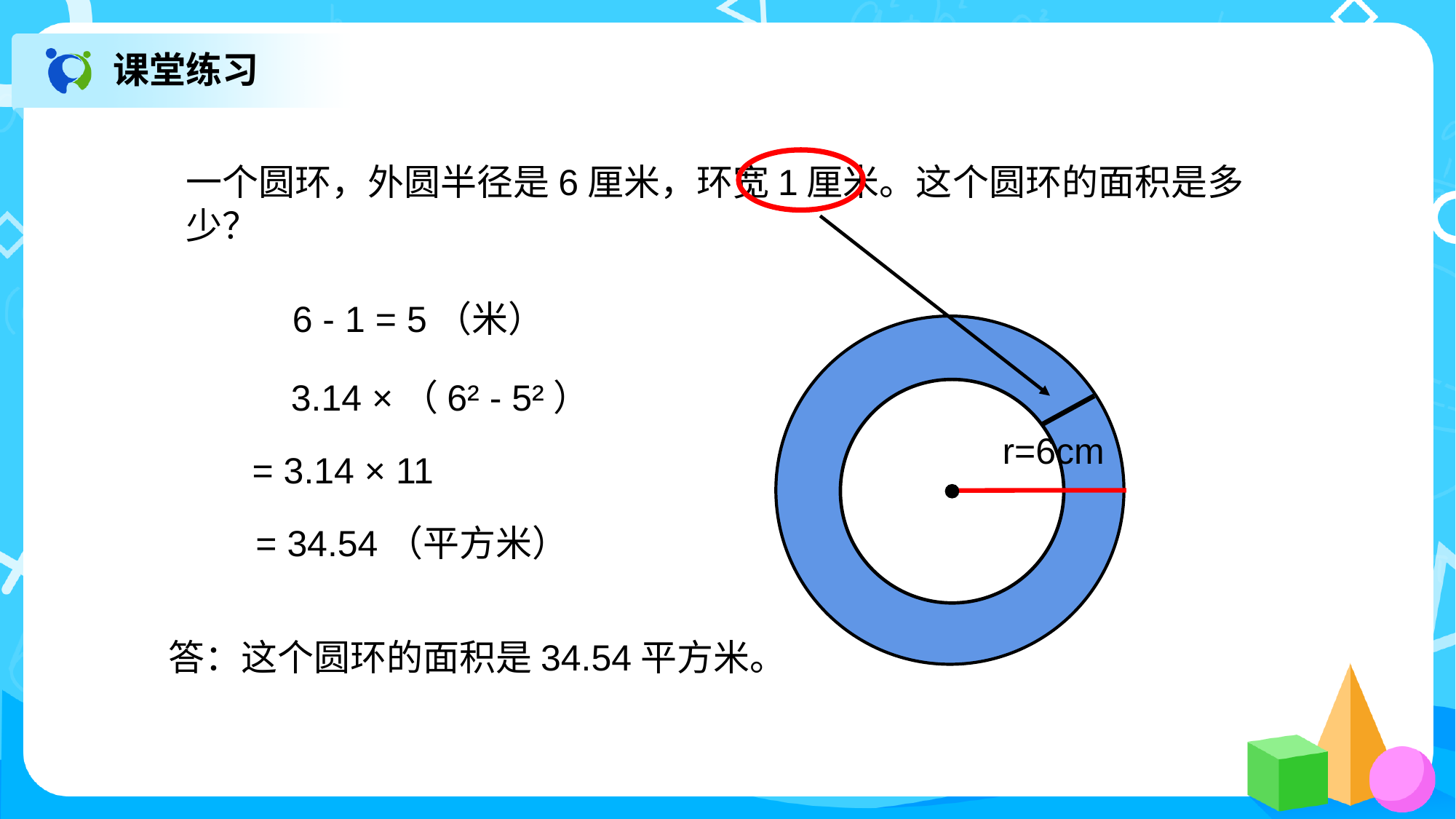

课堂练习

一个圆环，外圆半径是6厘米，环宽1厘米。这个圆环的面积是多少？

6 - 1 = 5（米）

3.14 ×（6² - 5²）

r=6cm
= 3.14 × 11

= 34.54（平方米）
答：这个圆环的面积是34.54平方米。